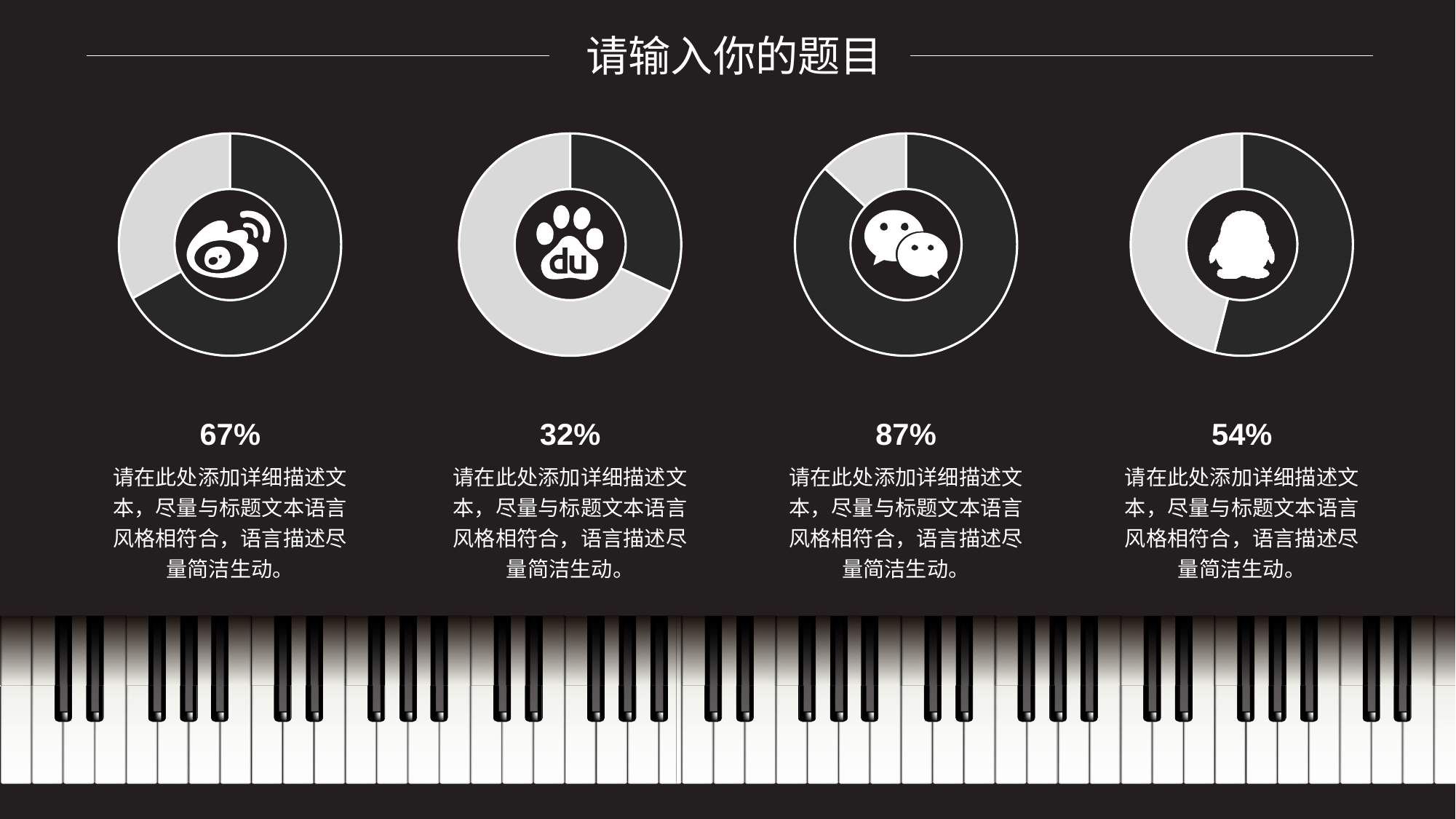

### Chart

| Category | 市场占比 |
|---|---|
| 类别1  | 0.67 |
| 类别2 | 0.33 |

### Chart

| Category | 市场占比 |
|---|---|
| 类别1  | 0.32 |
| 类别2 | 0.68 |

### Chart

| Category | 市场占比 |
|---|---|
| 类别1  | 0.87 |
| 类别2 | 0.13 |

### Chart

| Category | 市场占比 |
|---|---|
| 类别1  | 0.54 |
| 类别2 | 0.46 |
67%
请在此处添加详细描述文本，尽量与标题文本语言风格相符合，语言描述尽量简洁生动。
32%
请在此处添加详细描述文本，尽量与标题文本语言风格相符合，语言描述尽量简洁生动。
87%
请在此处添加详细描述文本，尽量与标题文本语言风格相符合，语言描述尽量简洁生动。
54%
请在此处添加详细描述文本，尽量与标题文本语言风格相符合，语言描述尽量简洁生动。